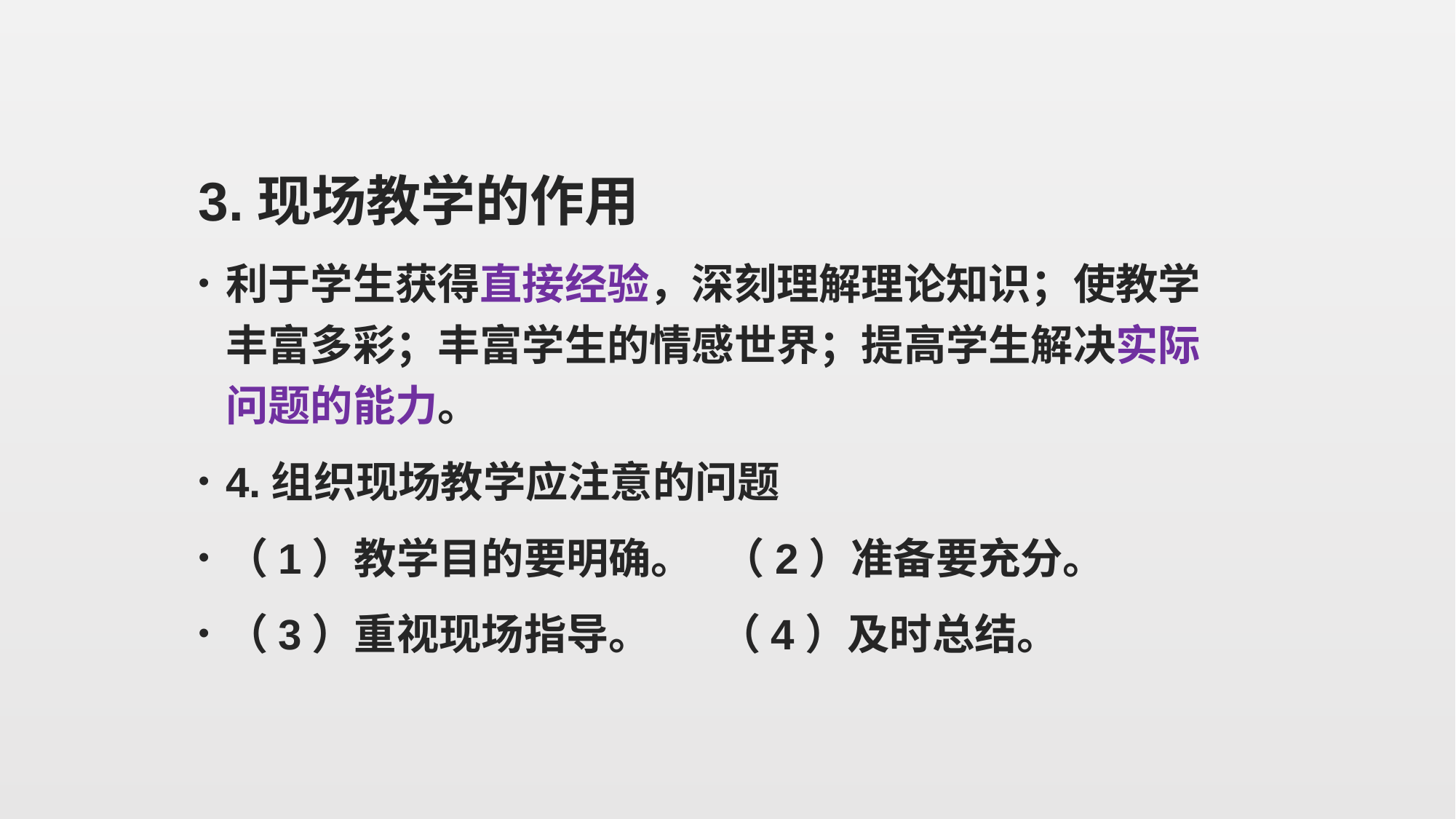

3.现场教学的作用
利于学生获得直接经验，深刻理解理论知识；使教学丰富多彩；丰富学生的情感世界；提高学生解决实际问题的能力。
4.组织现场教学应注意的问题
（1）教学目的要明确。   （2）准备要充分。
（3）重视现场指导。       （4）及时总结。